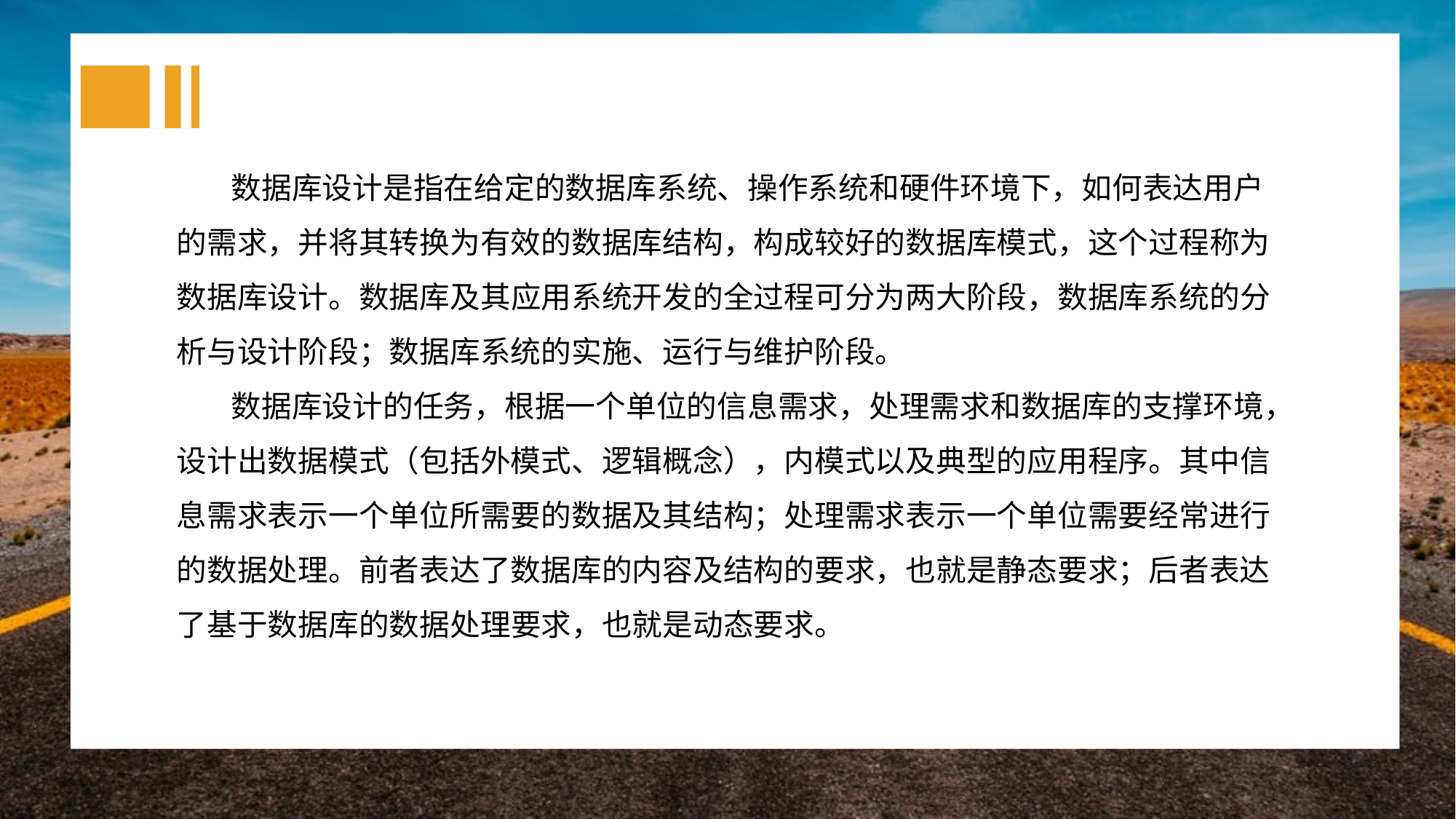

数据库设计是指在给定的数据库系统、操作系统和硬件环境下，如何表达用户的需求，并将其转换为有效的数据库结构，构成较好的数据库模式，这个过程称为数据库设计。数据库及其应用系统开发的全过程可分为两大阶段，数据库系统的分析与设计阶段；数据库系统的实施、运行与维护阶段。
数据库设计的任务，根据一个单位的信息需求，处理需求和数据库的支撑环境，设计出数据模式（包括外模式、逻辑概念），内模式以及典型的应用程序。其中信息需求表示一个单位所需要的数据及其结构；处理需求表示一个单位需要经常进行的数据处理。前者表达了数据库的内容及结构的要求，也就是静态要求；后者表达了基于数据库的数据处理要求，也就是动态要求。